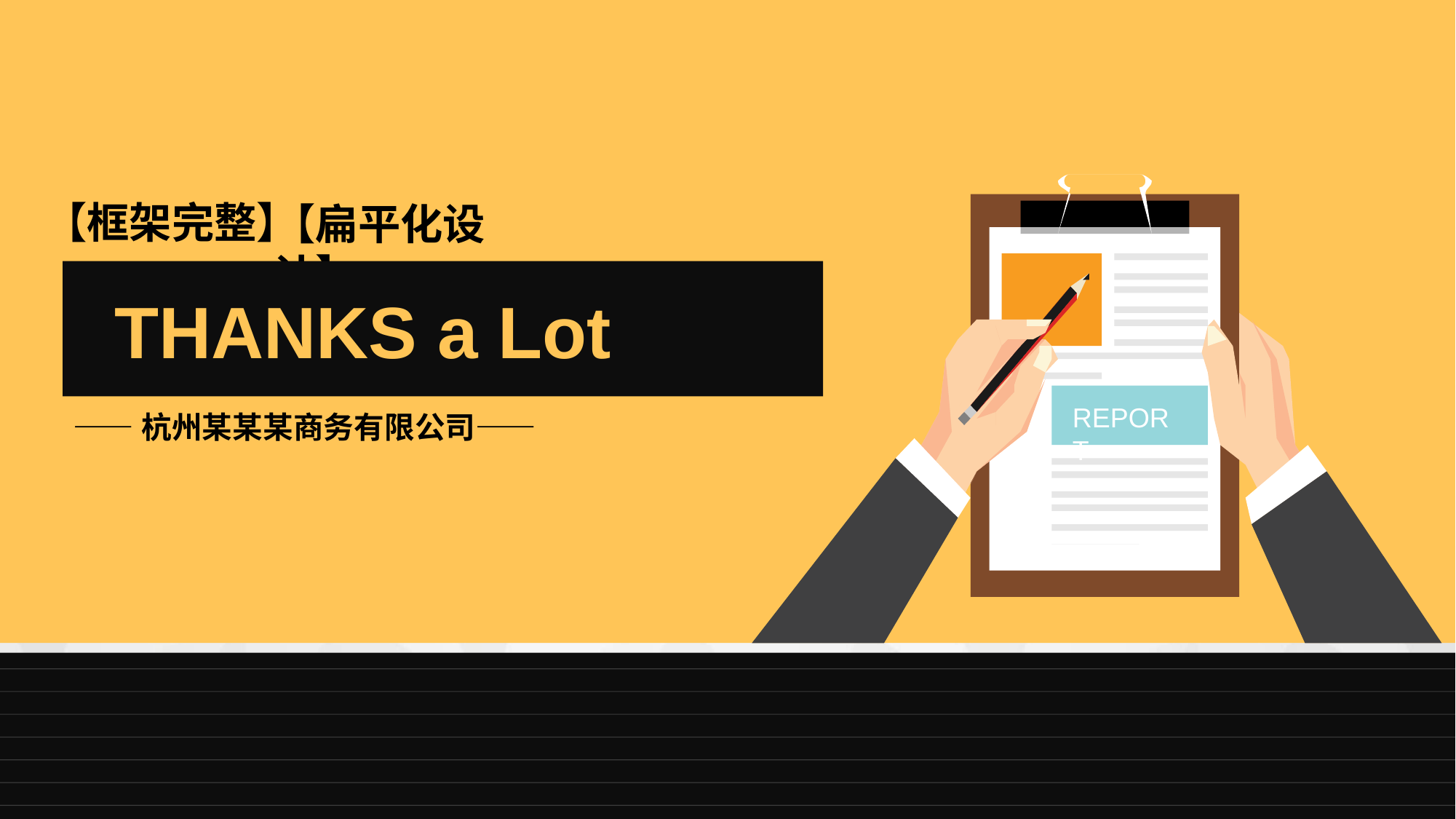

REPORT

【框架完整】
【扁平化设计】

THANKS a Lot
——杭州某某某商务有限公司——